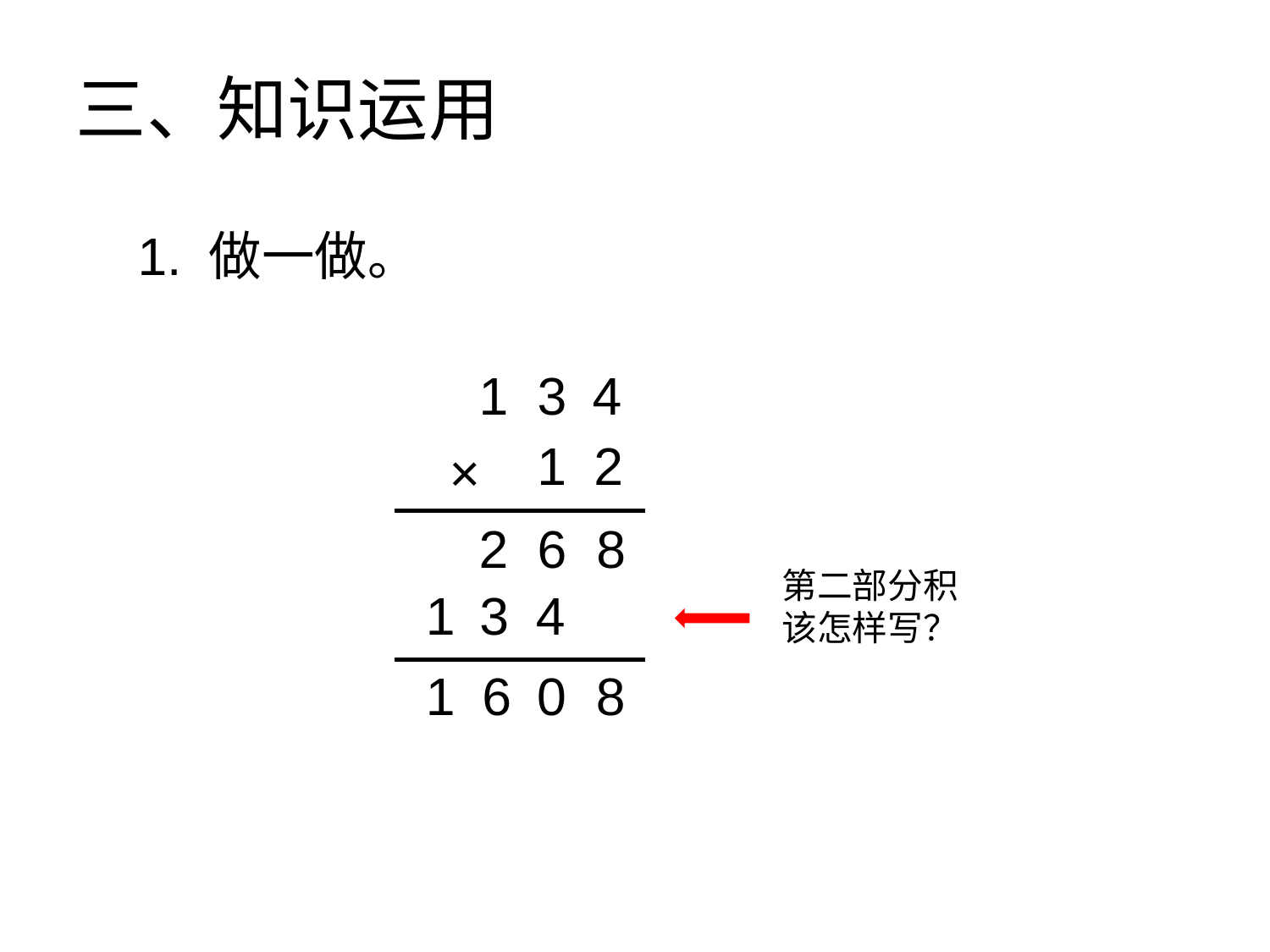

三、知识运用
1. 做一做。
1  3  4
 1   2
×
2  6   8
第二部分积
该怎样写？

1  3  4
1  6  0   8